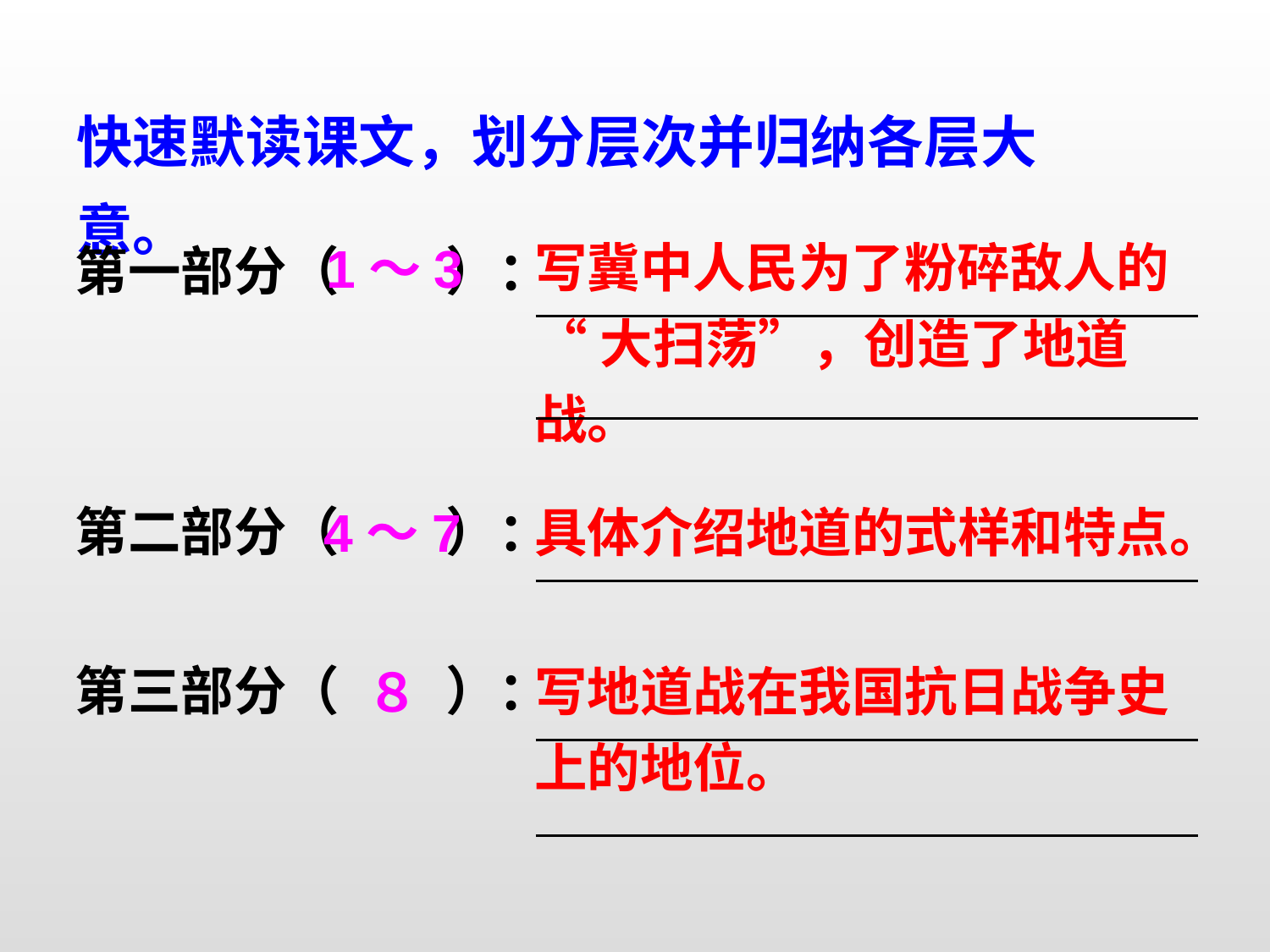

快速默读课文，划分层次并归纳各层大意。
1～3
写冀中人民为了粉碎敌人的
“大扫荡”，创造了地道战。
第一部分（　　）：
4～7
第二部分（　　）：
具体介绍地道的式样和特点。
８
第三部分（　　）：
写地道战在我国抗日战争史上的地位。